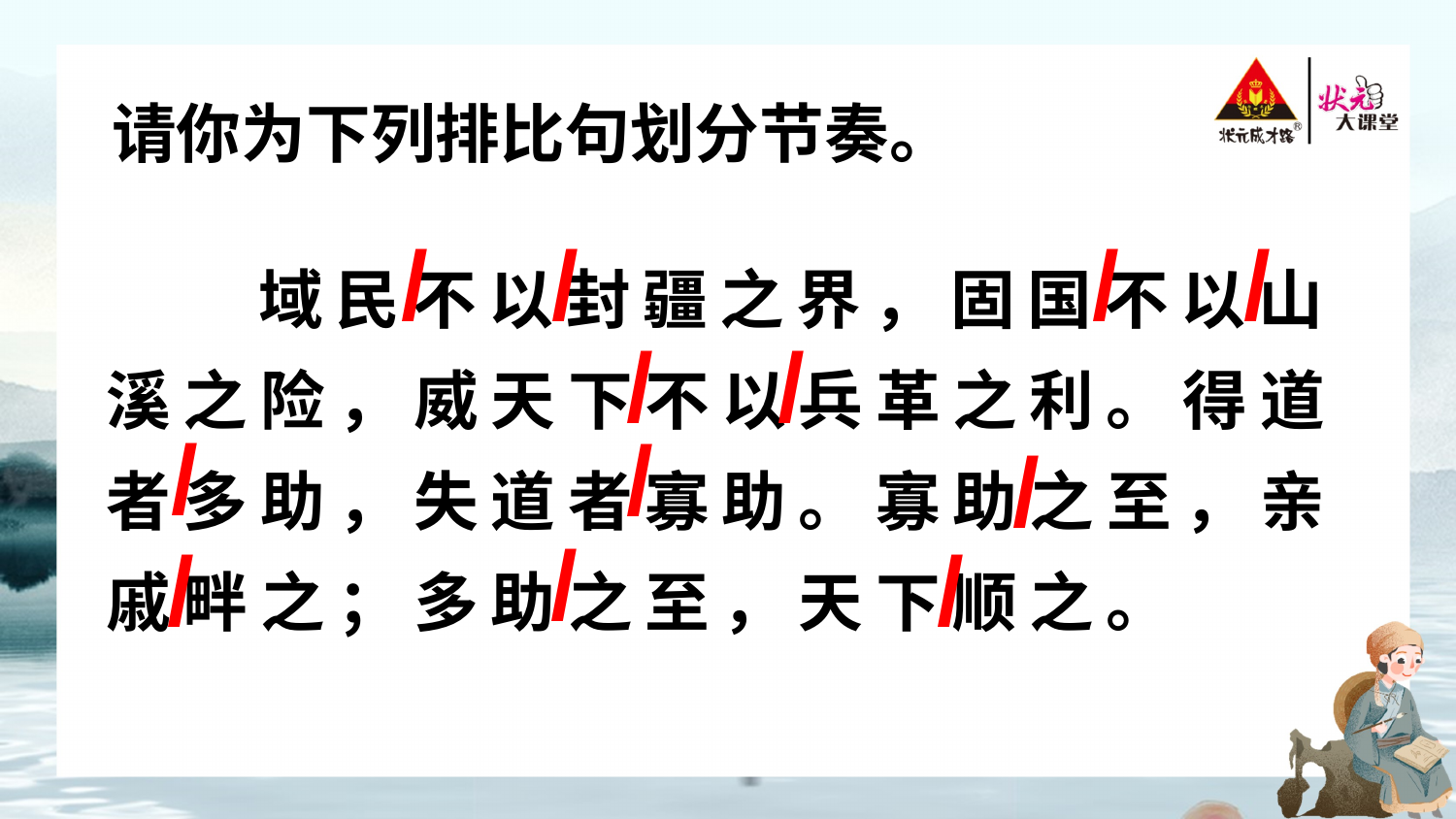

请你为下列排比句划分节奏。
/
/
/
/
域民不以封疆之界，固国不以山溪之险，威天下不以兵革之利。得道者多助，失道者寡助。寡助之至，亲戚畔之；多助之至，天下顺之。
/
/
/
/
/
/
/
/